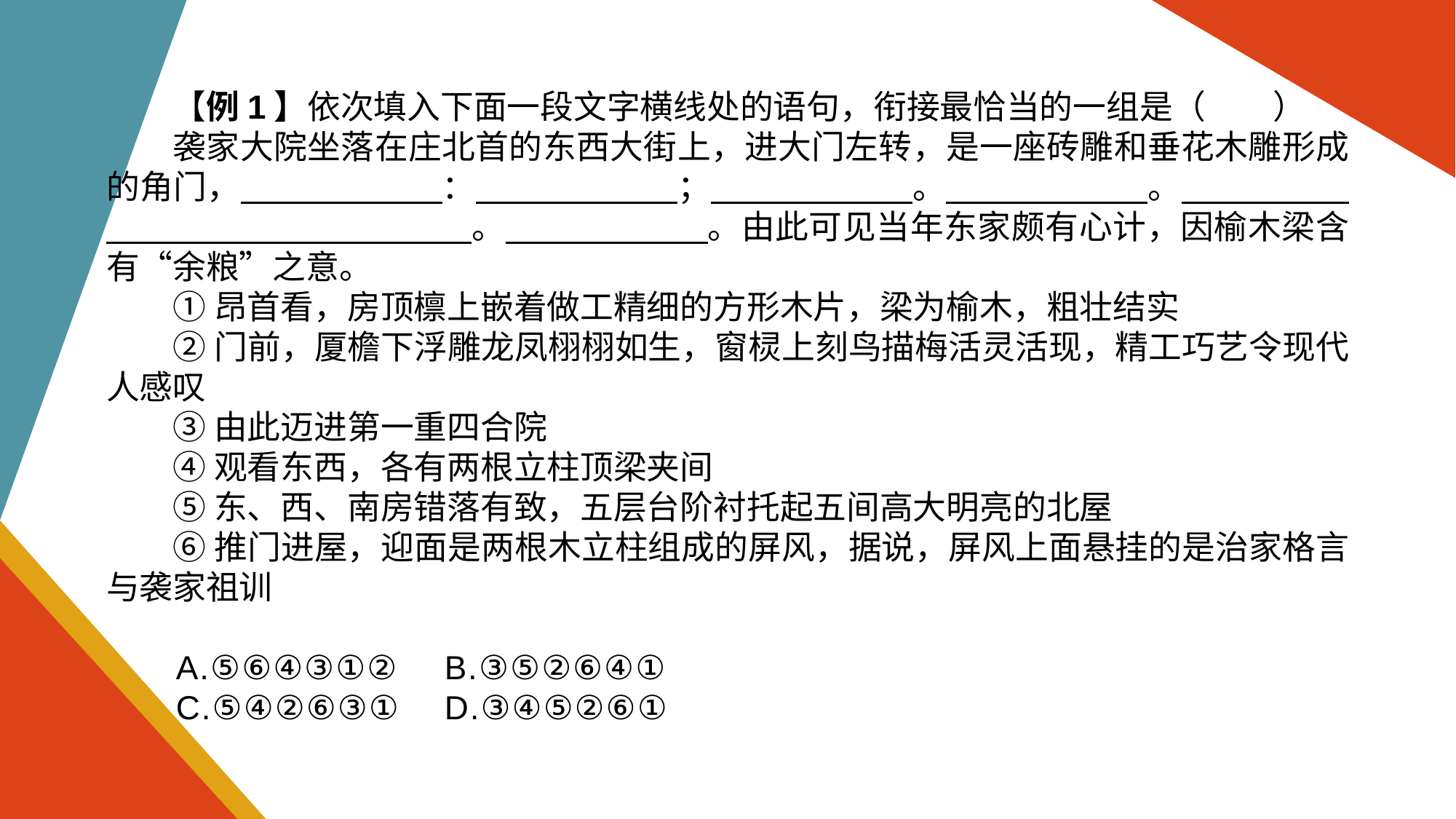

【例1】依次填入下面一段文字横线处的语句，衔接最恰当的一组是（　　）
袭家大院坐落在庄北首的东西大街上，进大门左转，是一座砖雕和垂花木雕形成的角门，　　　　　　：　　　　　　；　　　　　　。　　　　　　。　　　　　　　　　                             。　　　　　　。由此可见当年东家颇有心计，因榆木梁含有“余粮”之意。
①昂首看，房顶檩上嵌着做工精细的方形木片，梁为榆木，粗壮结实
②门前，厦檐下浮雕龙凤栩栩如生，窗棂上刻鸟描梅活灵活现，精工巧艺令现代人感叹
③由此迈进第一重四合院
④观看东西，各有两根立柱顶梁夹间
⑤东、西、南房错落有致，五层台阶衬托起五间高大明亮的北屋
⑥推门进屋，迎面是两根木立柱组成的屏风，据说，屏风上面悬挂的是治家格言与袭家祖训

A.⑤⑥④③①②	 B.③⑤②⑥④①
C.⑤④②⑥③①	 D.③④⑤②⑥①